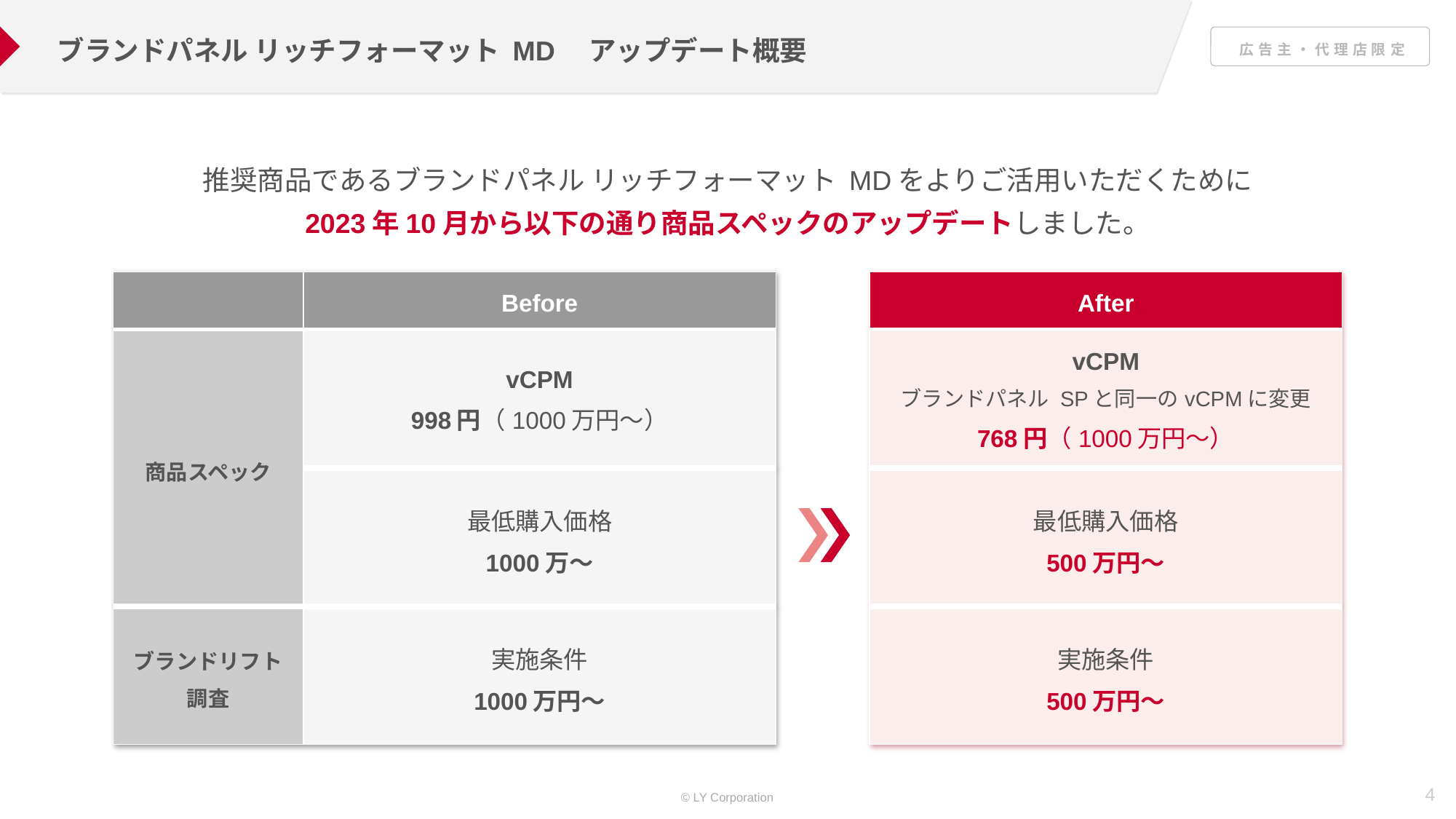

ブランドパネル リッチフォーマット MD　アップデート概要
推奨商品であるブランドパネル リッチフォーマット MDをよりご活用いただくために
2023年10月から以下の通り商品スペックのアップデートしました。
|  | Before |
| --- | --- |
| 商品スペック | vCPM 998円（1000万円～） |
|  | 最低購入価格 1000万～ |
| ブランドリフト 調査 | 実施条件 1000万円～ |
| After |
| --- |
| vCPM ブランドパネル SPと同一のvCPMに変更 768円（1000万円～） |
| 最低購入価格 500万円～ |
| 実施条件 500万円～ |